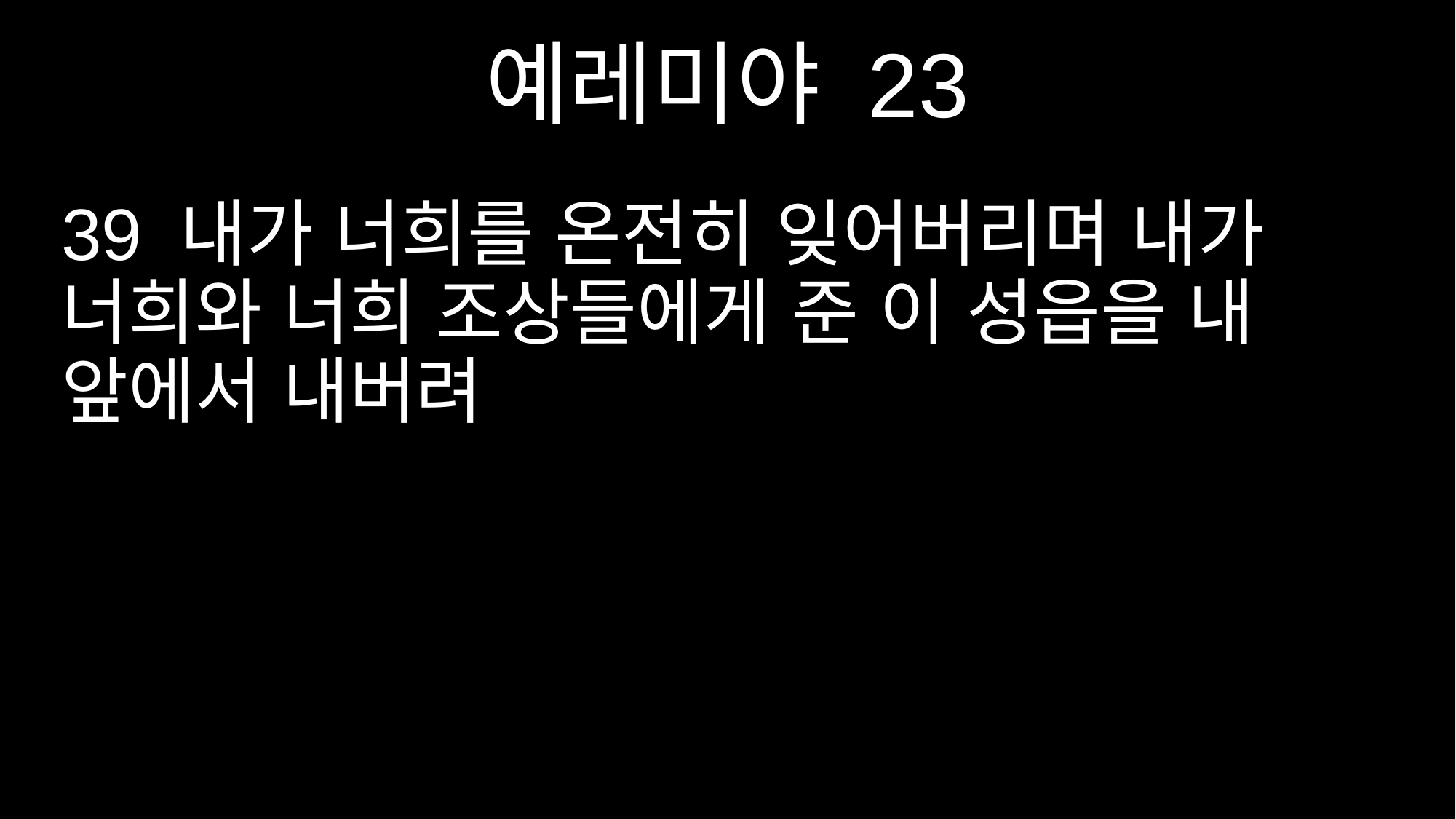

예레미야 23
39 내가 너희를 온전히 잊어버리며 내가 너희와 너희 조상들에게 준 이 성읍을 내 앞에서 내버려